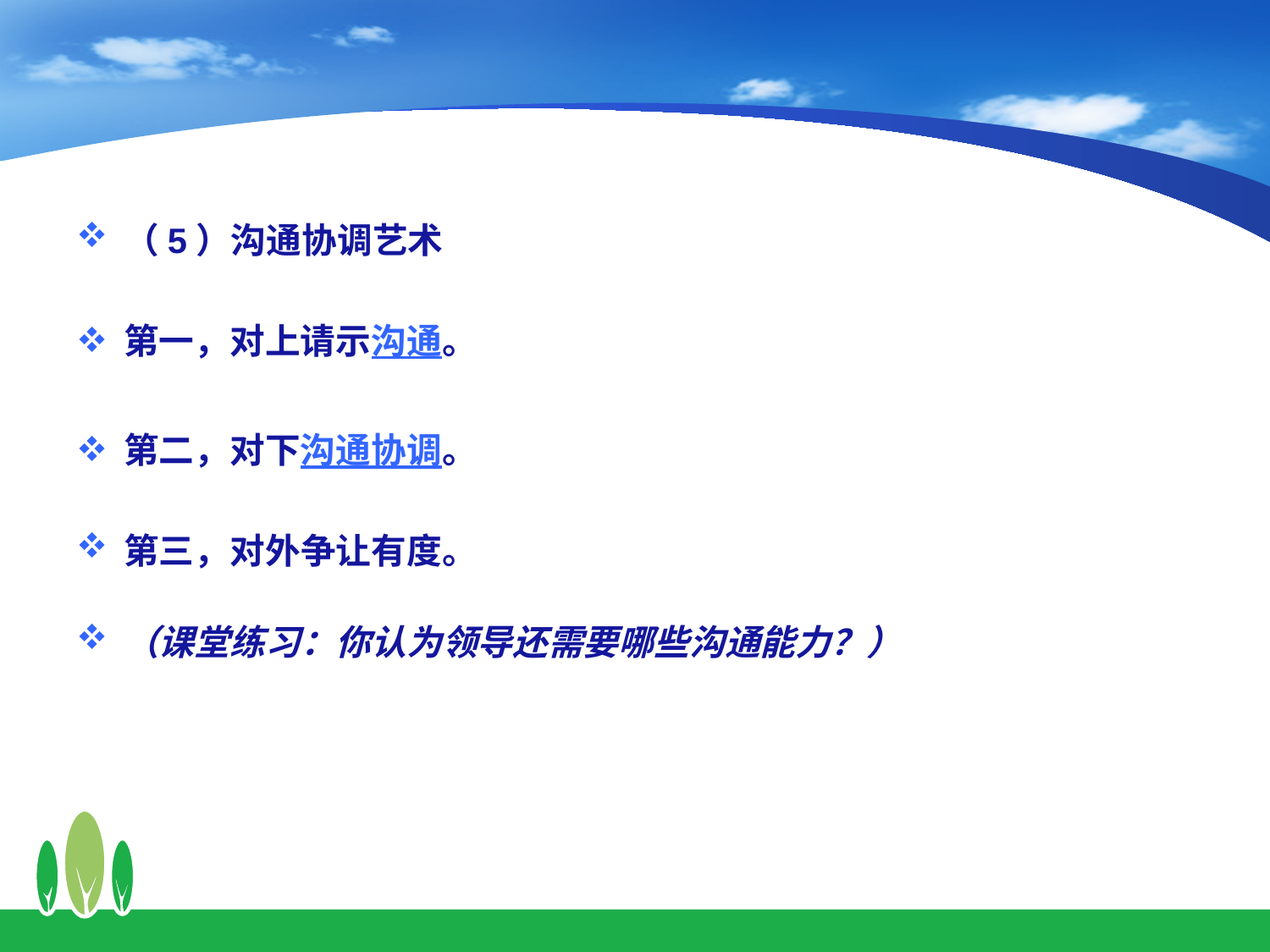

（5）沟通协调艺术
第一，对上请示沟通。
第二，对下沟通协调。
第三，对外争让有度。
（课堂练习：你认为领导还需要哪些沟通能力？）
62